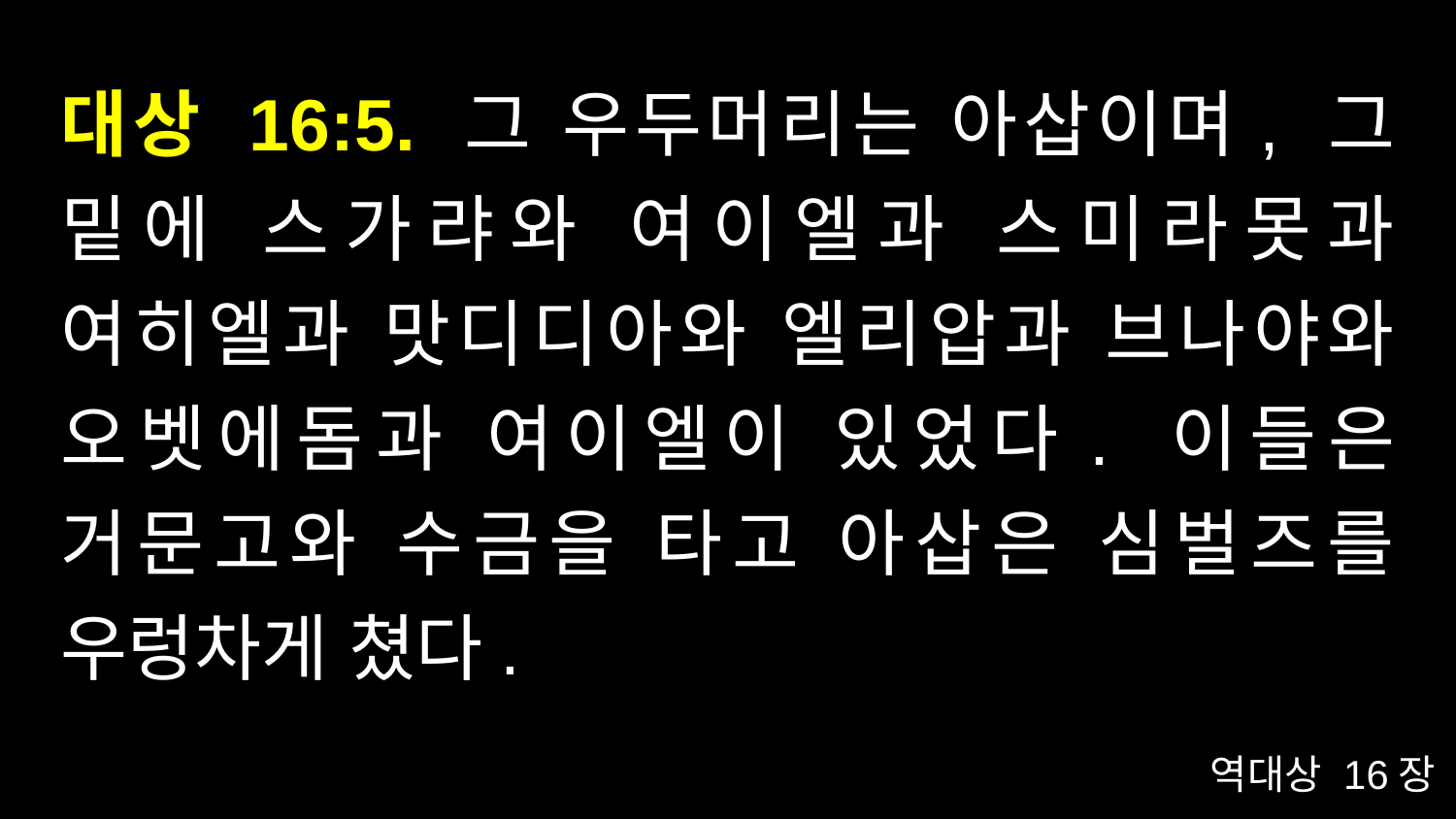

# 대상 16:5. 그 우두머리는 아삽이며, 그 밑에 스가랴와 여이엘과 스미라못과 여히엘과 맛디디아와 엘리압과 브나야와 오벳에돔과 여이엘이 있었다. 이들은 거문고와 수금을 타고 아삽은 심벌즈를 우렁차게 쳤다.
역대상 16장